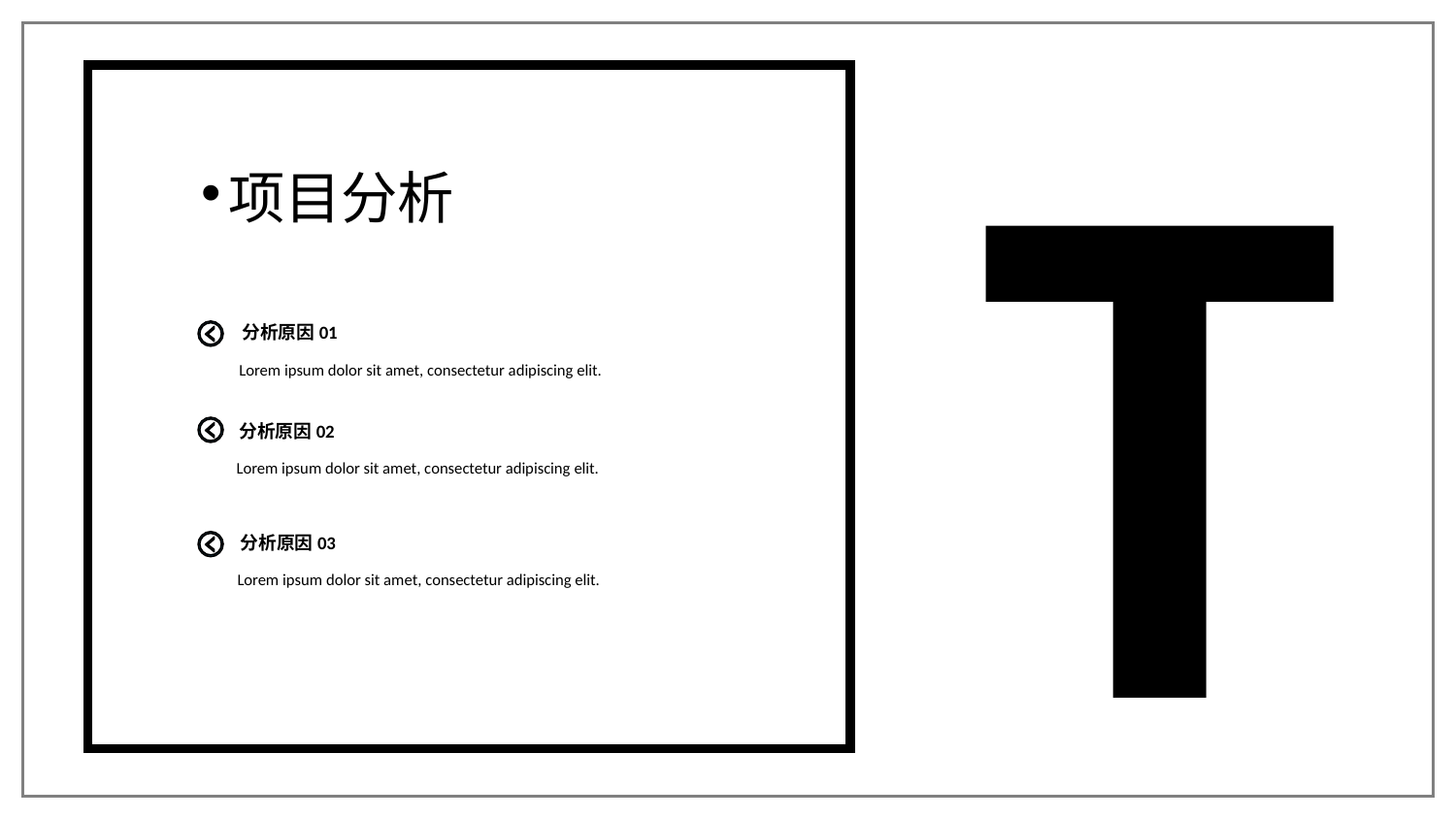

T

项目分析

分析原因01
Lorem ipsum dolor sit amet, consectetur adipiscing elit.

分析原因02
Lorem ipsum dolor sit amet, consectetur adipiscing elit.
分析原因03

Lorem ipsum dolor sit amet, consectetur adipiscing elit.